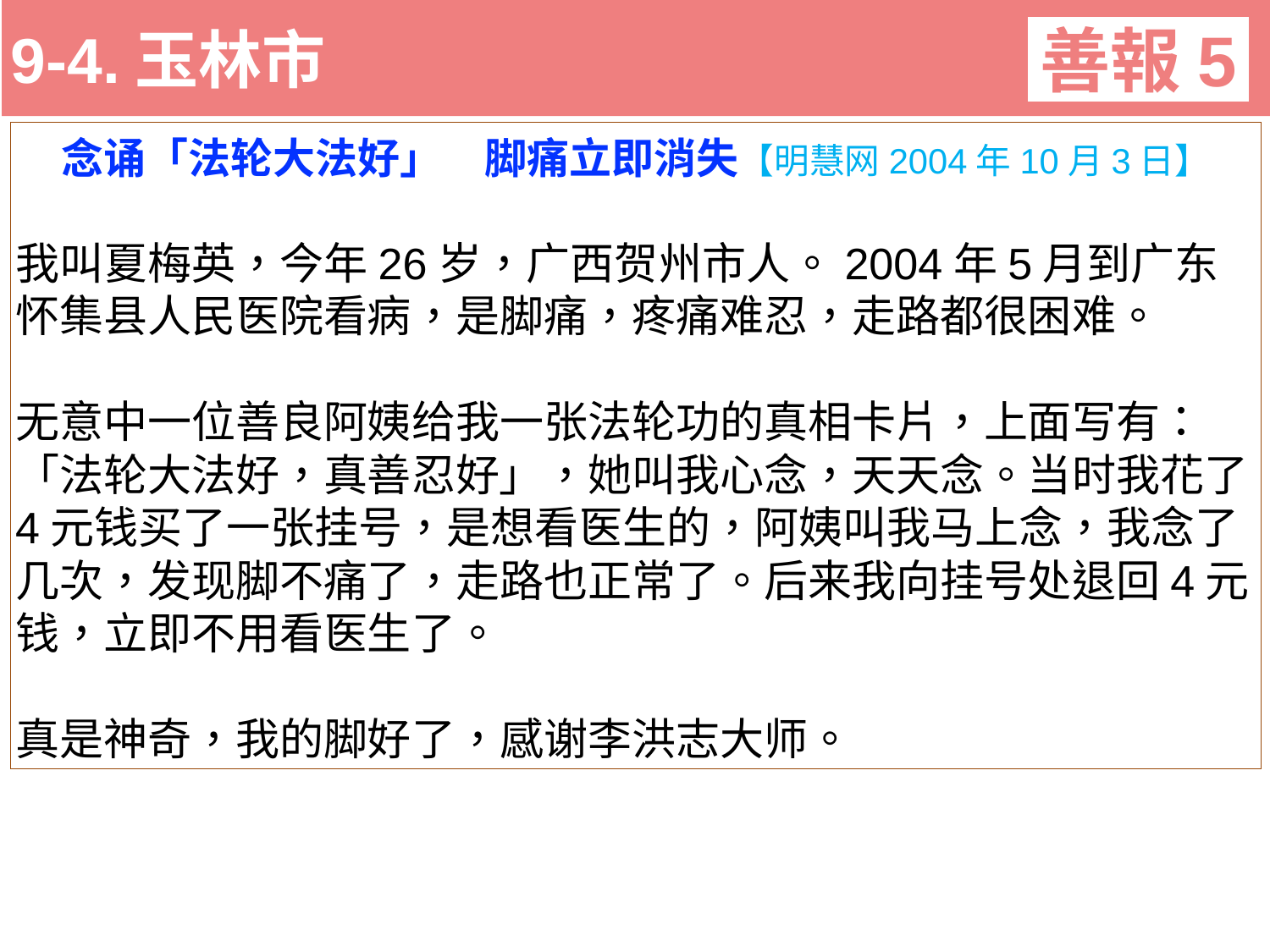

9-4.玉林市
善報5
11-3. XX市官員惡報實例
念诵「法轮大法好」　脚痛立即消失【明慧网2004年10月3日】

我叫夏梅英，今年26岁，广西贺州市人。2004年5月到广东
怀集县人民医院看病，是脚痛，疼痛难忍，走路都很困难。

无意中一位善良阿姨给我一张法轮功的真相卡片，上面写有：「法轮大法好，真善忍好」，她叫我心念，天天念。当时我花了4元钱买了一张挂号，是想看医生的，阿姨叫我马上念，我念了几次，发现脚不痛了，走路也正常了。后来我向挂号处退回4元钱，立即不用看医生了。

真是神奇，我的脚好了，感谢李洪志大师。